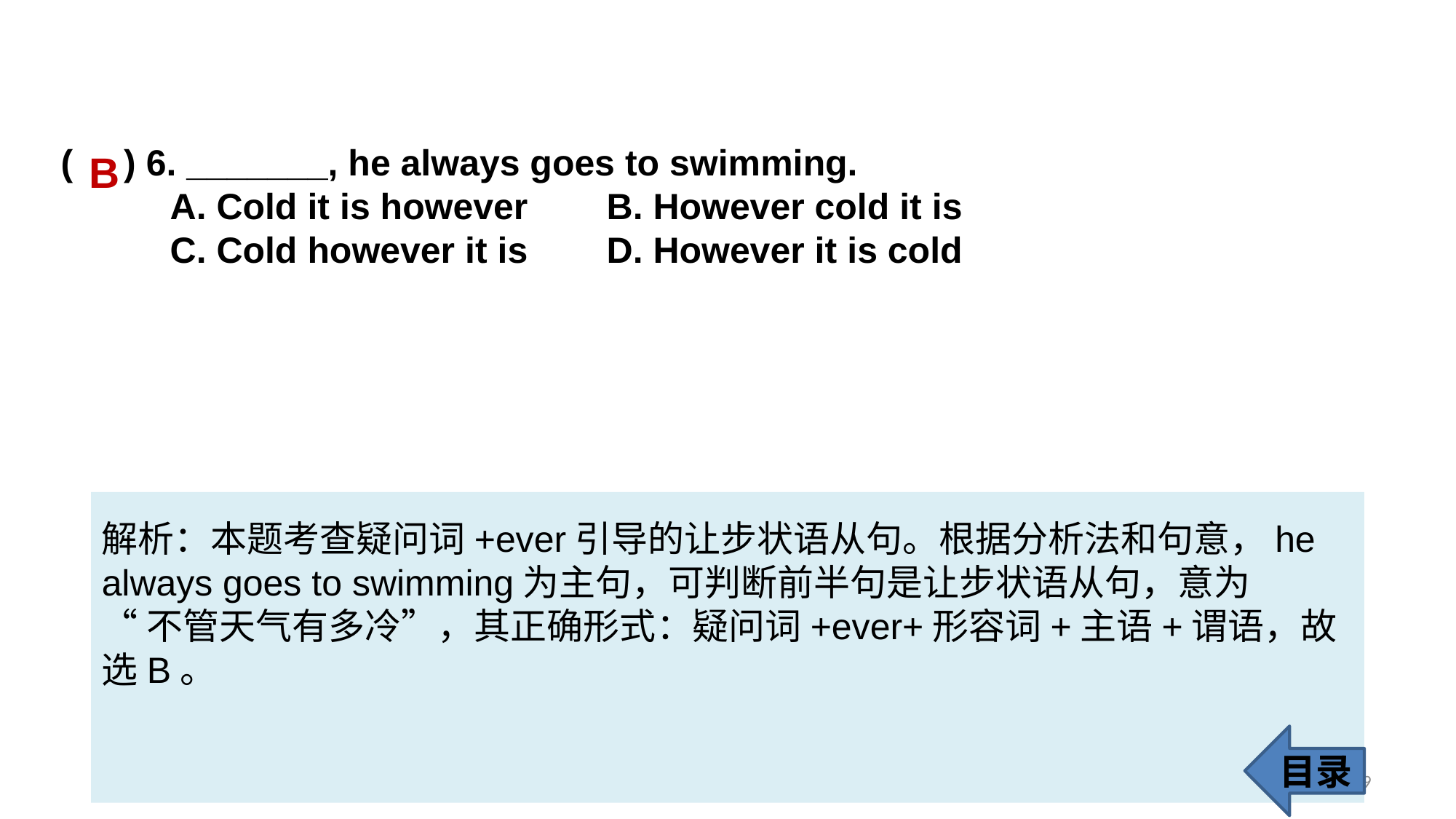

(     ) 6. _______, he always goes to swimming.
	A. Cold it is however 	B. However cold it is
	C. Cold however it is 	D. However it is cold
B

解析：本题考查疑问词+ever引导的让步状语从句。根据分析法和句意，he
always goes to swimming为主句，可判断前半句是让步状语从句，意为
“不管天气有多冷”，其正确形式：疑问词+ever+形容词+主语+谓语，故选B。
目录
69